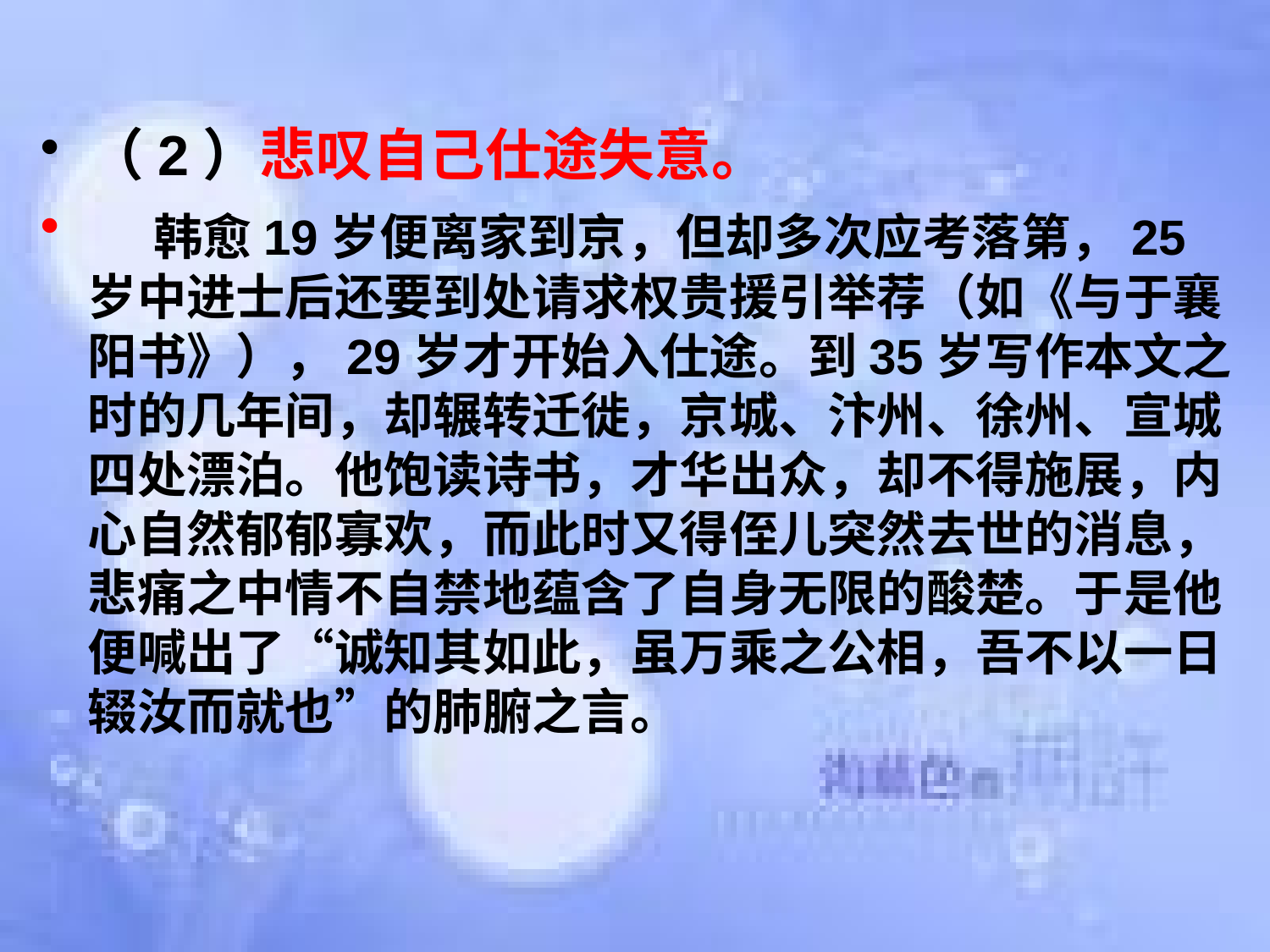

#
（2）悲叹自己仕途失意。
    韩愈19岁便离家到京，但却多次应考落第，25岁中进士后还要到处请求权贵援引举荐（如《与于襄阳书》），29岁才开始入仕途。到35岁写作本文之时的几年间，却辗转迁徙，京城、汴州、徐州、宣城四处漂泊。他饱读诗书，才华出众，却不得施展，内心自然郁郁寡欢，而此时又得侄儿突然去世的消息，悲痛之中情不自禁地蕴含了自身无限的酸楚。于是他便喊出了“诚知其如此，虽万乘之公相，吾不以一日辍汝而就也”的肺腑之言。